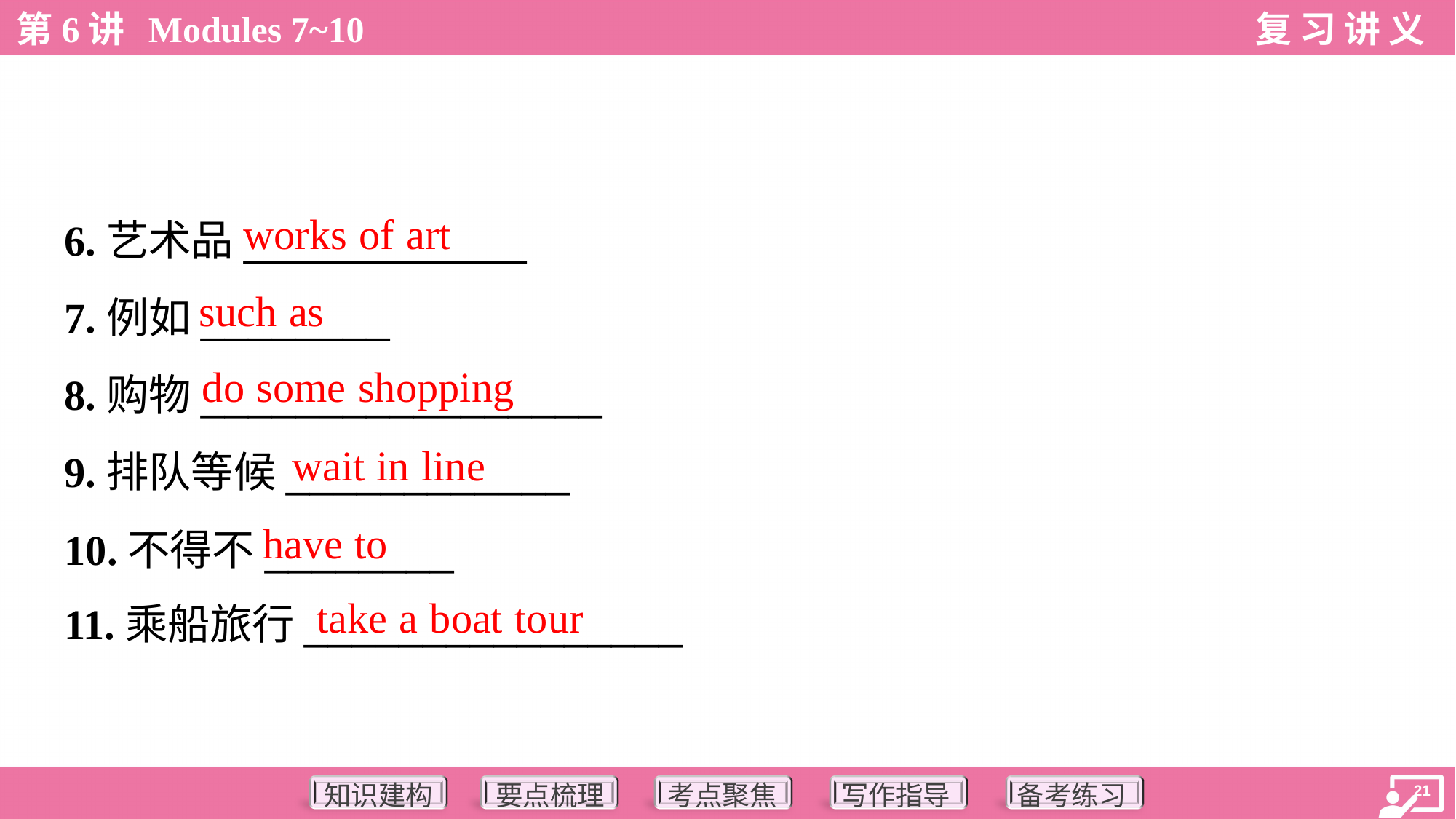

works of art
6.艺术品____________
7.例如________
8.购物_________________
9.排队等候____________
10.不得不________
11.乘船旅行________________
such as
do some shopping
wait in line
have to
take a boat tour